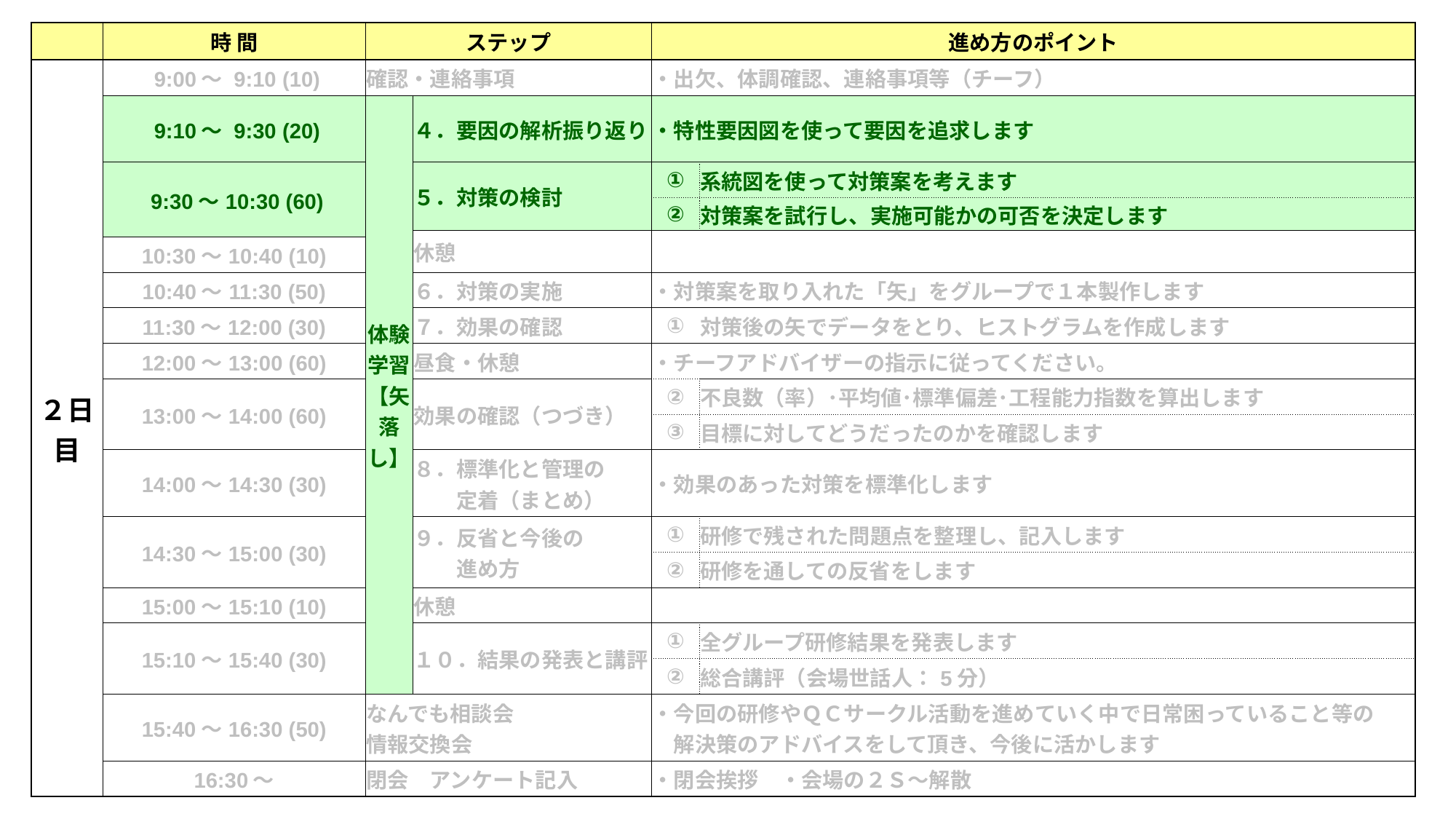

|  | 時 間 | ステップ |  | 進め方のポイント |  |
| --- | --- | --- | --- | --- | --- |
| ２日目 | 9:00～ 9:10 (10) | 確認・連絡事項 |  | ・出欠、体調確認、連絡事項等（チーフ） |  |
|  | 9:10～ 9:30 (20) | 体験学習【矢落し】 | ４．要因の解析振り返り | ・特性要因図を使って要因を追求します |  |
|  | 9:30～10:30 (60) |  | ５．対策の検討 | ① | 系統図を使って対策案を考えます |
|  |  |  |  | ② | 対策案を試行し、実施可能かの可否を決定します |
|  |  |  | 休憩 |  |  |
|  | 10:30～10:40 (10) |  | 休憩 |  |  |
|  | 10:40～11:30 (50) |  | ６．対策の実施 | ・対策案を取り入れた「矢」をグループで１本製作します |  |
|  | 11:30～12:00 (30) |  | ７．効果の確認 | ① | 対策後の矢でデータをとり、ヒストグラムを作成します |
|  | 12:00～13:00 (60) |  | 昼食・休憩 | ・チーフアドバイザーの指示に従ってください。 |  |
|  | 13:00～14:00 (60) |  | 効果の確認（つづき） | ② | 不良数（率）･平均値･標準偏差･工程能力指数を算出します |
|  |  |  |  | ③ | 目標に対してどうだったのかを確認します |
|  | 14:00～14:30 (30) |  | ８．標準化と管理の 　　定着（まとめ） | ・効果のあった対策を標準化します |  |
|  | 14:30～15:00 (30) |  | ９．反省と今後の 　　進め方 | ① | 研修で残された問題点を整理し、記入します |
|  |  |  |  | ② | 研修を通しての反省をします |
|  | 15:00～15:10 (10) |  | 休憩 |  |  |
|  | 15:10～15:40 (30) |  | １０．結果の発表と講評 | ① | 全グループ研修結果を発表します |
|  |  |  |  | ② | 総合講評（会場世話人：5分） |
|  | 15:40～16:30 (50) | なんでも相談会 情報交換会 |  | ・今回の研修やＱＣサークル活動を進めていく中で日常困っていること等の 　解決策のアドバイスをして頂き、今後に活かします |  |
|  | 16:30～ | 閉会　アンケート記入 |  | ・閉会挨拶　・会場の２Ｓ～解散 |  |